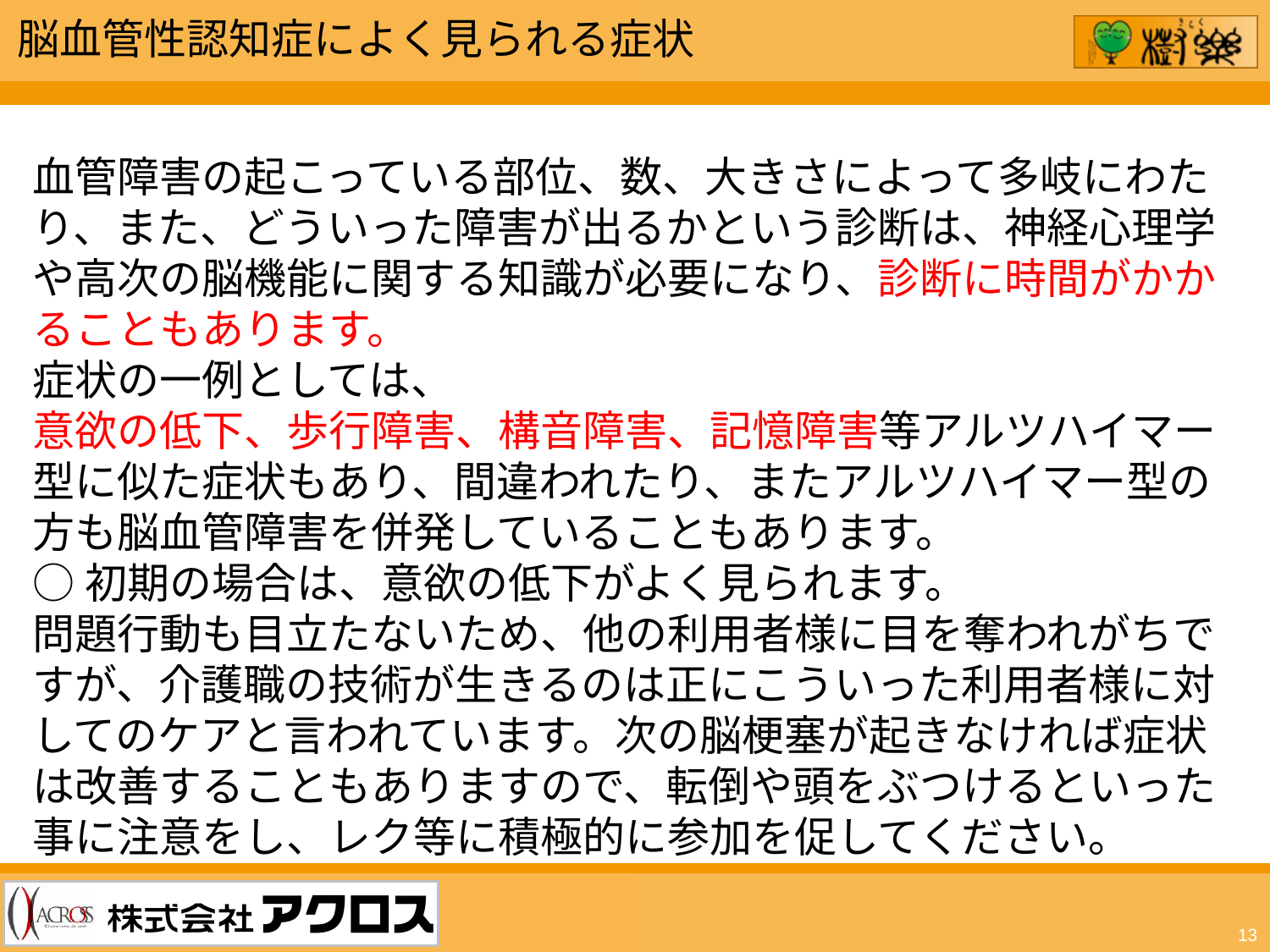

脳血管性認知症によく見られる症状
血管障害の起こっている部位、数、大きさによって多岐にわたり、また、どういった障害が出るかという診断は、神経心理学や高次の脳機能に関する知識が必要になり、診断に時間がかかることもあります。
症状の一例としては、
意欲の低下、歩行障害、構音障害、記憶障害等アルツハイマー型に似た症状もあり、間違われたり、またアルツハイマー型の方も脳血管障害を併発していることもあります。
○初期の場合は、意欲の低下がよく見られます。
問題行動も目立たないため、他の利用者様に目を奪われがちですが、介護職の技術が生きるのは正にこういった利用者様に対してのケアと言われています。次の脳梗塞が起きなければ症状は改善することもありますので、転倒や頭をぶつけるといった事に注意をし、レク等に積極的に参加を促してください。
13